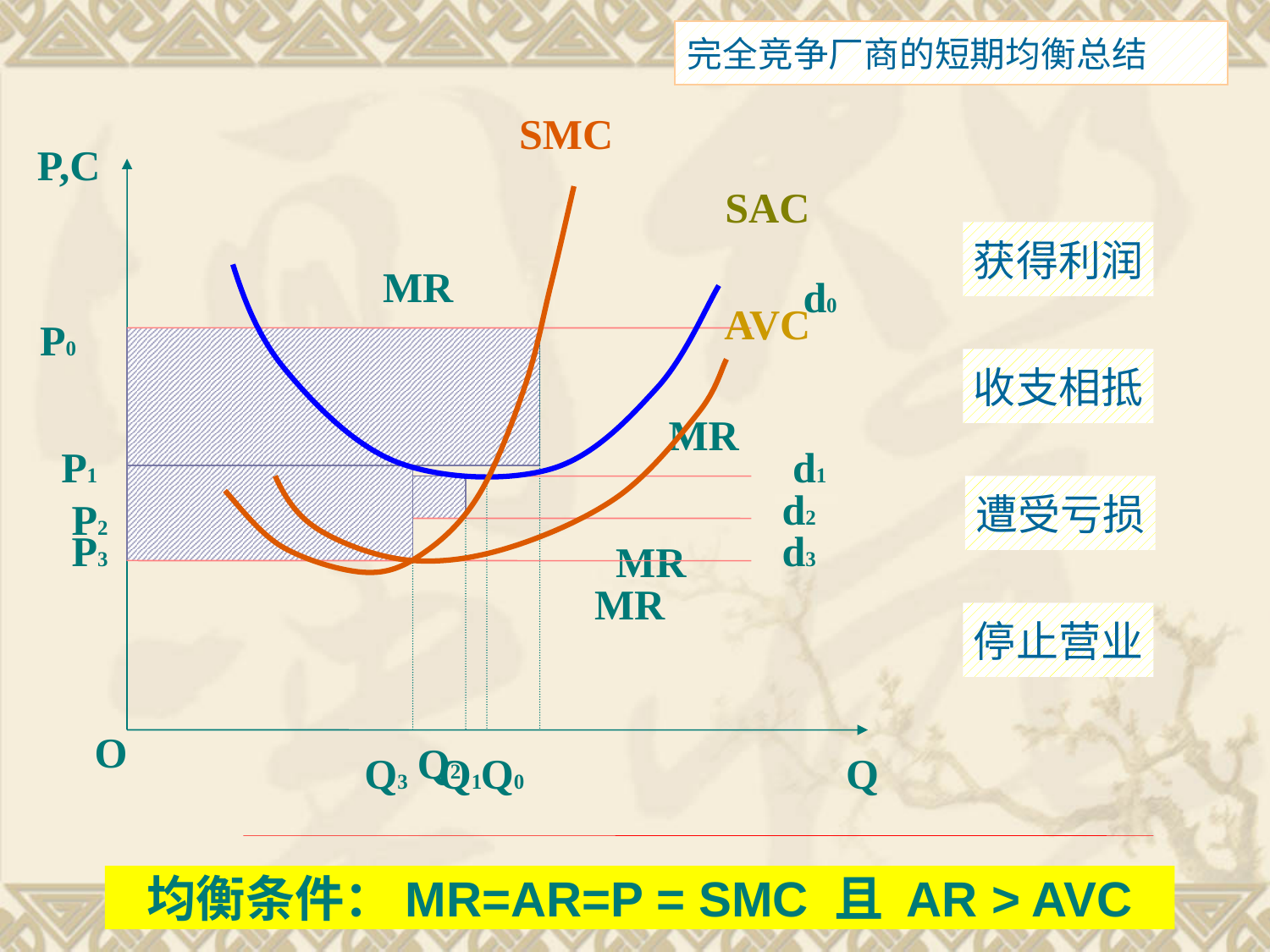

完全竞争厂商的短期均衡总结
SMC
P,C

SAC

获得利润
MR
d0
P0

Q0

AVC
收支相抵

MR
P1
d1

Q1

d3
P3

MR
Q3

d2
P2

MR
Q2
遭受亏损
停止营业
O

Q

均衡条件：MR=AR=P = SMC 且 AR > AVC